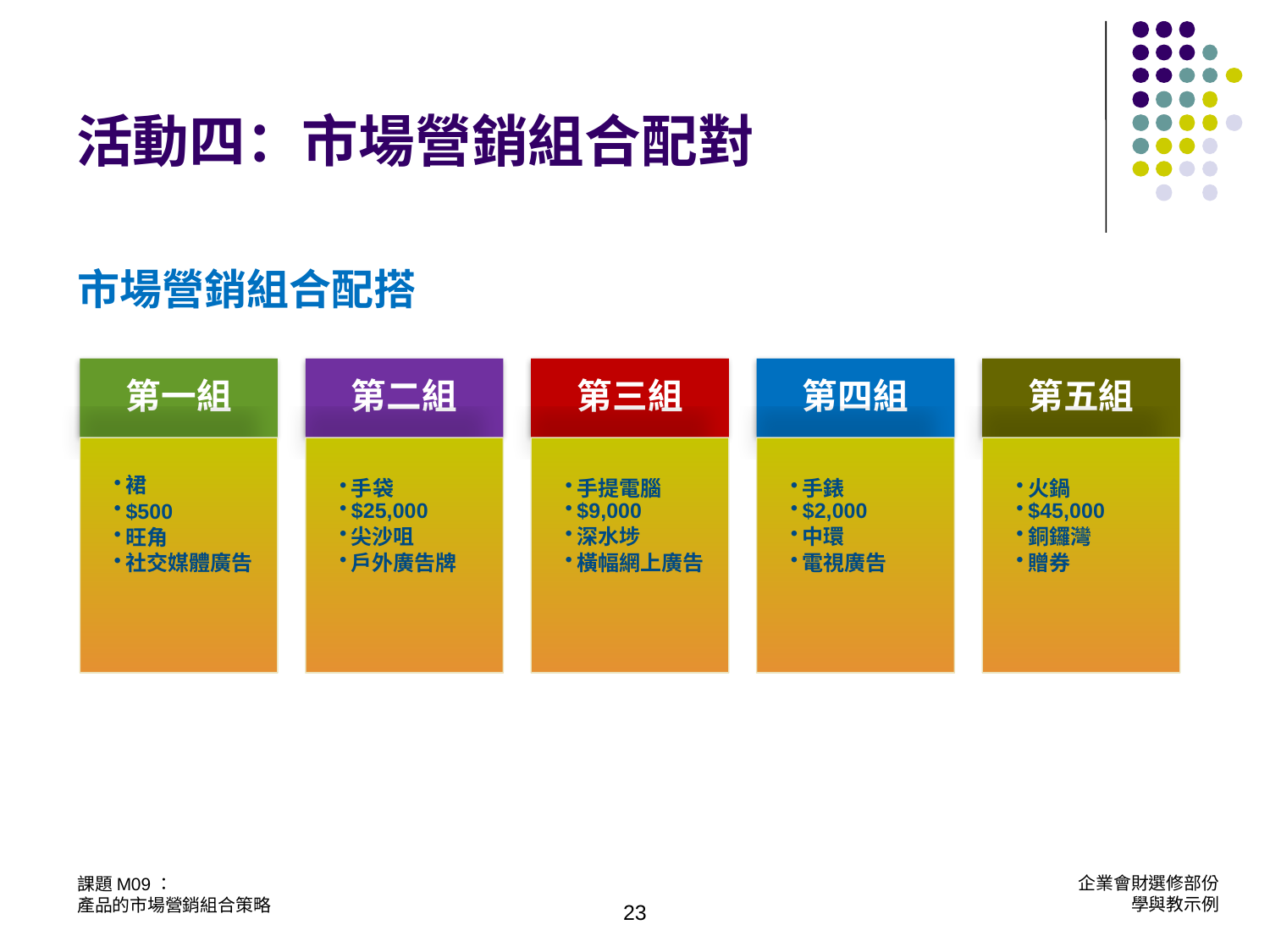

活動四：市場營銷組合配對
第一組

裙
$500
旺角
社交媒體廣告
第二組

手袋
$25,000
尖沙咀
戶外廣告牌
第三組

手提電腦
$9,000
深水埗
橫幅網上廣告

第四組

手錶
$2,000
中環
電視廣告
第五組

火鍋
$45,000
銅鑼灣
贈券
市場營銷組合配搭

23